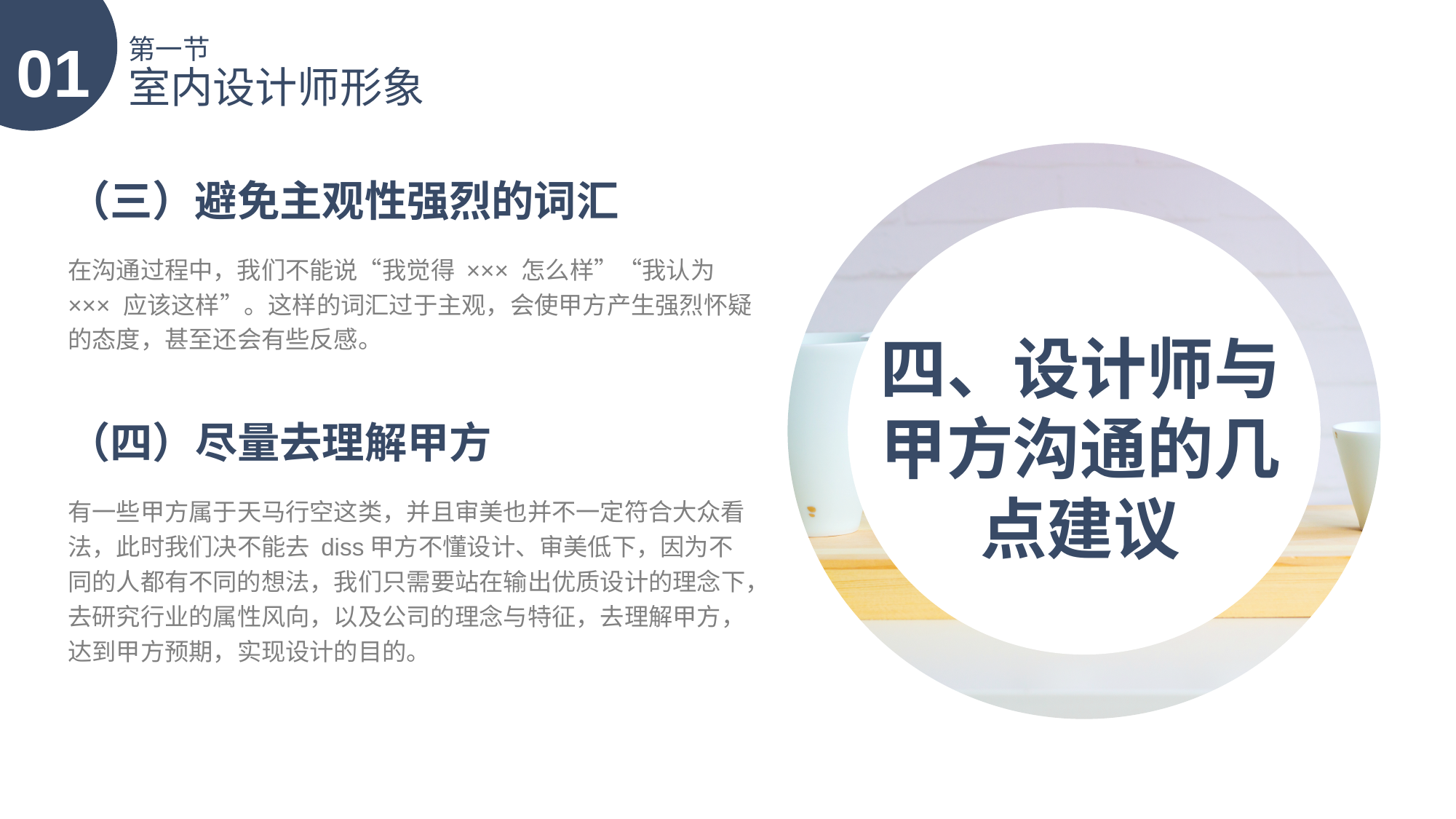

01
第一节
室内设计师形象

（三）避免主观性强烈的词汇

在沟通过程中，我们不能说“我觉得 ××× 怎么样”“我认为 ××× 应该这样”。这样的词汇过于主观，会使甲方产生强烈怀疑的态度，甚至还会有些反感。
四、设计师与甲方沟通的几点建议
（四）尽量去理解甲方
有一些甲方属于天马行空这类，并且审美也并不一定符合大众看法，此时我们决不能去 diss甲方不懂设计、审美低下，因为不同的人都有不同的想法，我们只需要站在输出优质设计的理念下，去研究行业的属性风向，以及公司的理念与特征，去理解甲方，达到甲方预期，实现设计的目的。